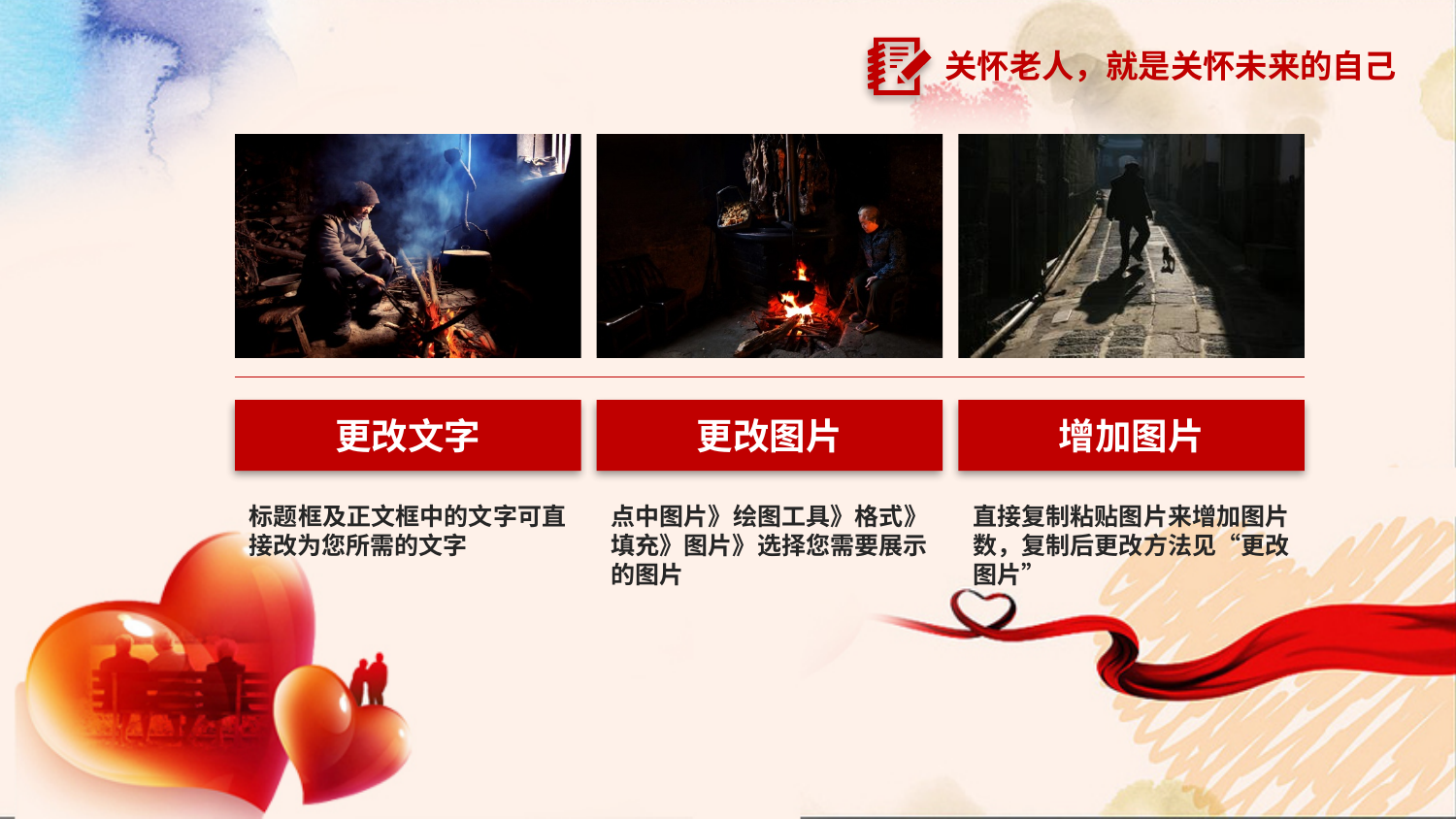

关怀老人，就是关怀未来的自己

更改文字
标题框及正文框中的文字可直接改为您所需的文字
更改图片
点中图片》绘图工具》格式》填充》图片》选择您需要展示的图片
增加图片
直接复制粘贴图片来增加图片数，复制后更改方法见“更改图片”